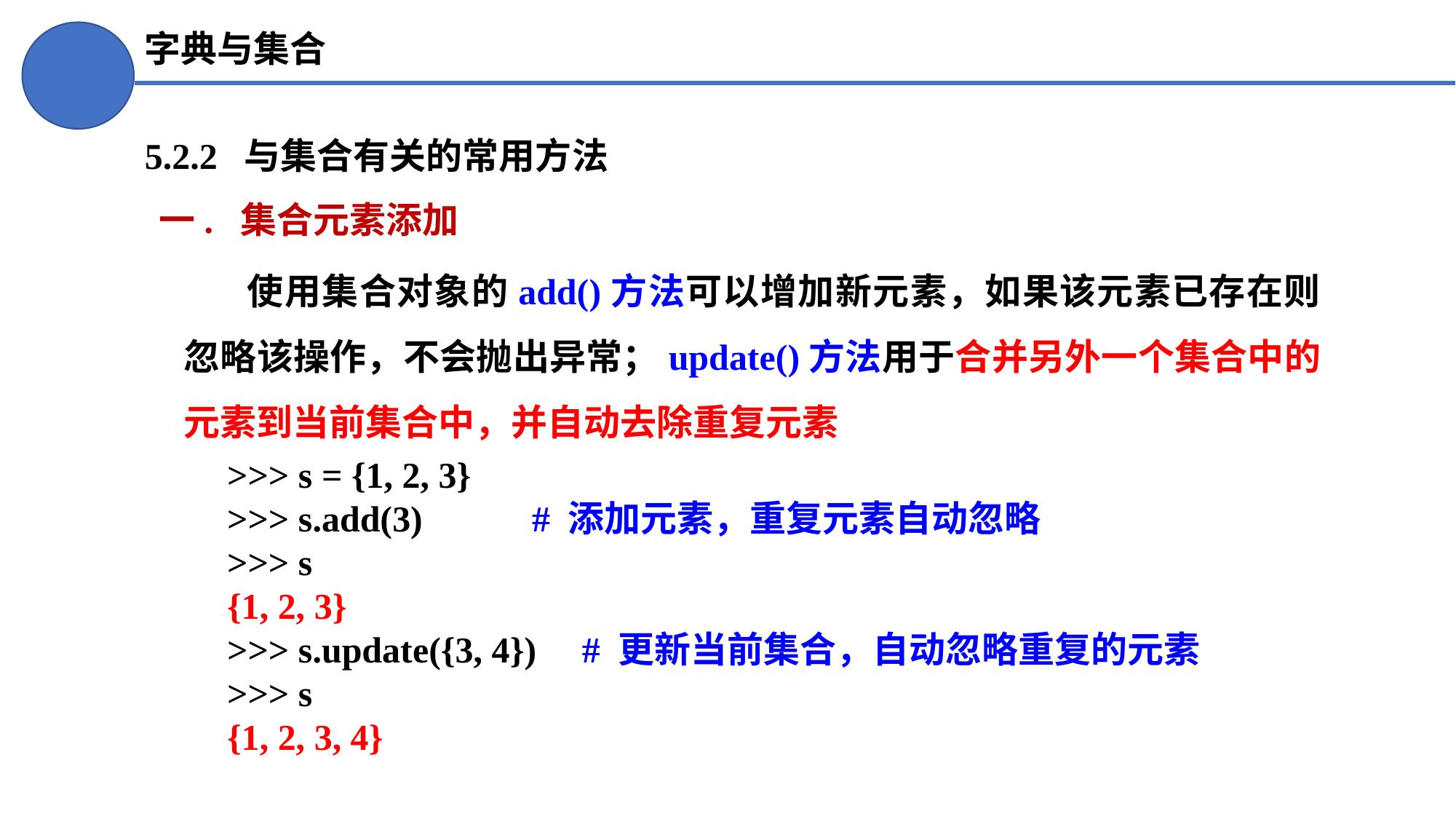

字典与集合

5.2.2  与集合有关的常用方法
一.  集合元素添加
使用集合对象的add()方法可以增加新元素，如果该元素已存在则忽略该操作，不会抛出异常；update()方法用于合并另外一个集合中的元素到当前集合中，并自动去除重复元素
>>> s = {1, 2, 3}
>>> s.add(3)            # 添加元素，重复元素自动忽略
>>> s
{1, 2, 3}
>>> s.update({3, 4})     # 更新当前集合，自动忽略重复的元素
>>> s
{1, 2, 3, 4}